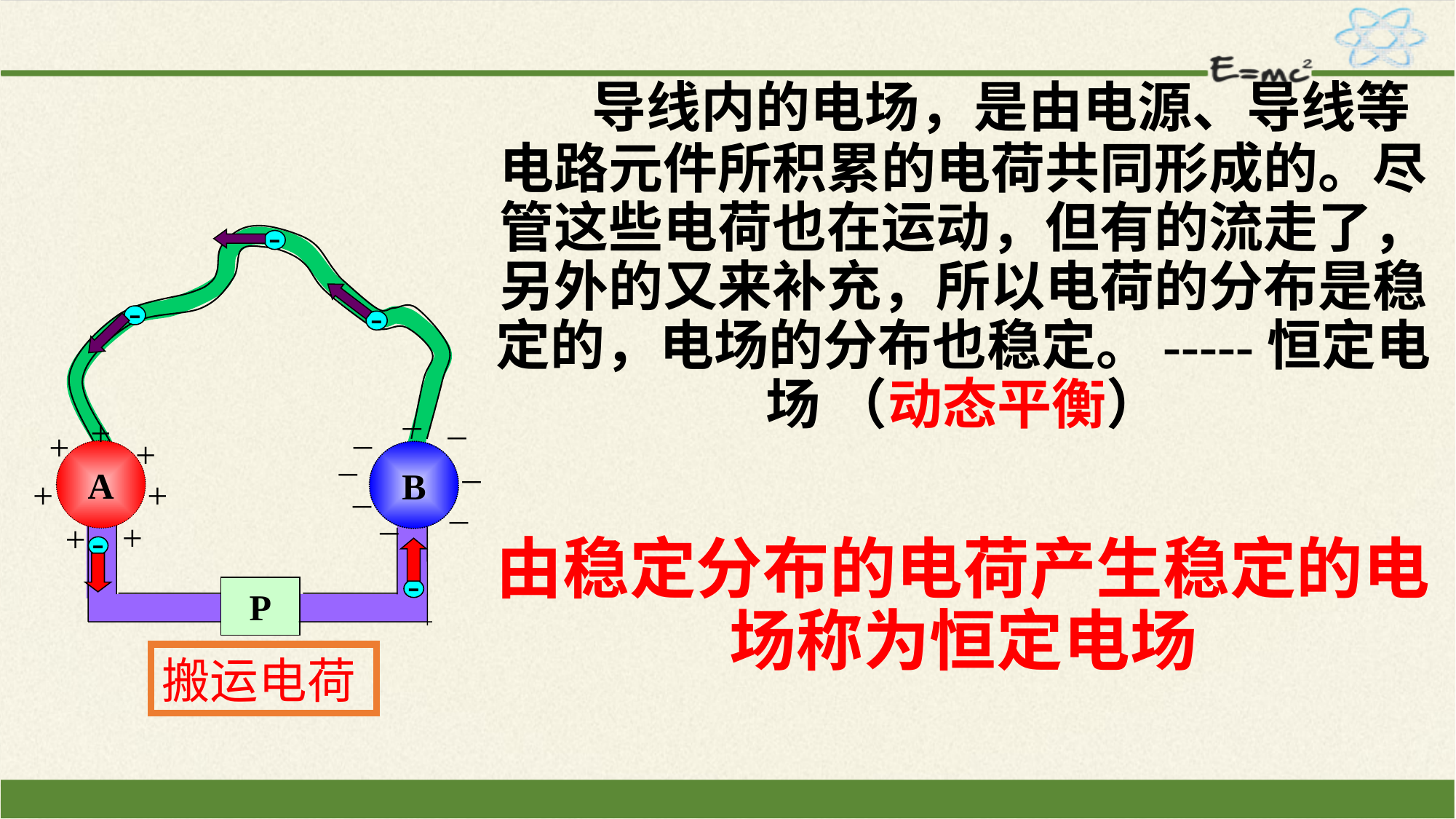

导线内的电场，是由电源、导线等电路元件所积累的电荷共同形成的。尽管这些电荷也在运动，但有的流走了，另外的又来补充，所以电荷的分布是稳定的，电场的分布也稳定。-----恒定电场 （动态平衡）

由稳定分布的电荷产生稳定的电场称为恒定电场

-

-
-

_
_
_
+
+
+
_
_
A
B
_
+
+
+
_
_
+
+

P

-
-

搬运电荷